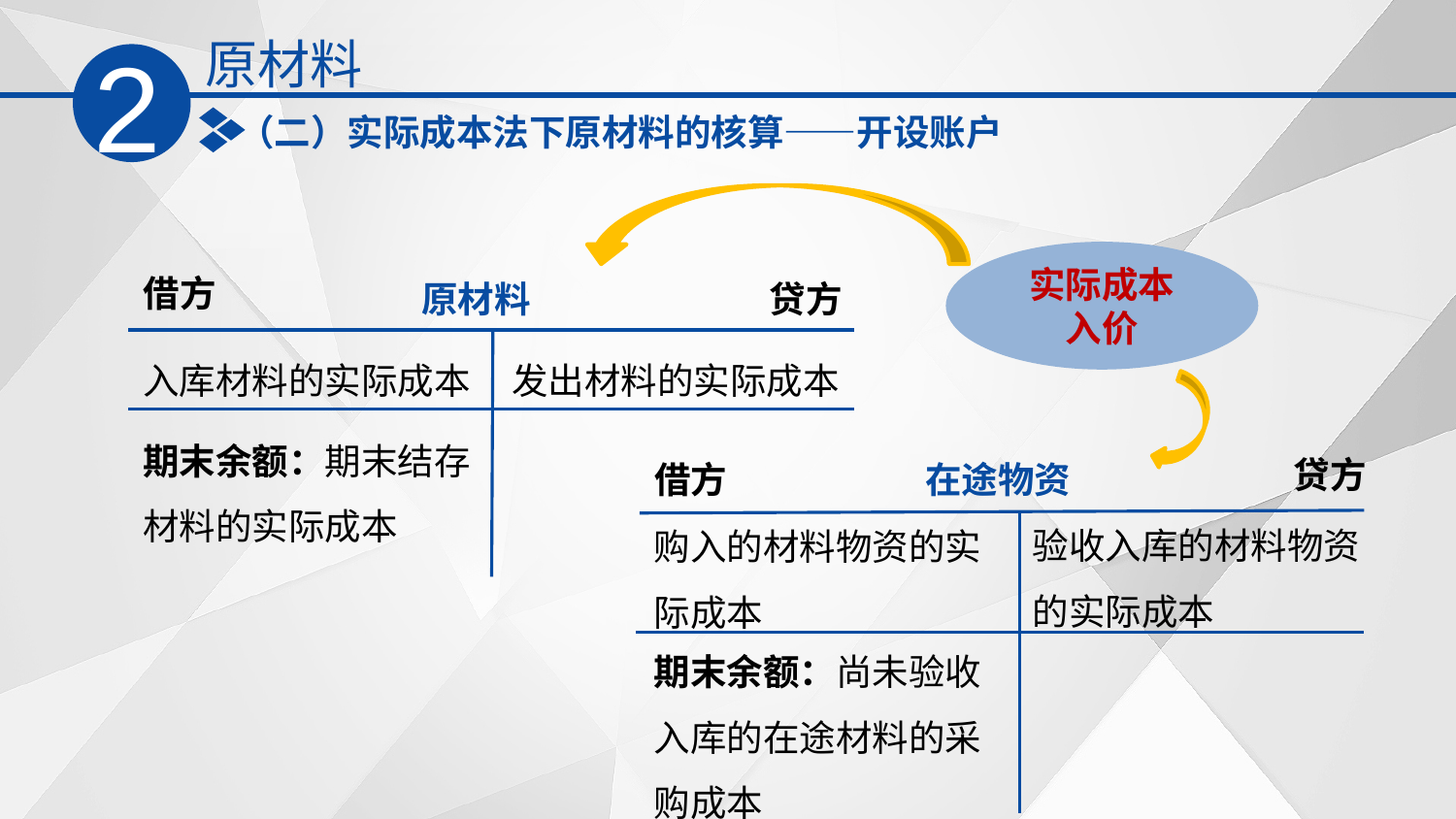

原材料
2

（二）实际成本法下原材料的核算——开设账户

实际成本
入价
借方
原材料
贷方
发出材料的实际成本
入库材料的实际成本
期末余额：期末结存材料的实际成本

贷方
借方
在途物资
验收入库的材料物资的实际成本
购入的材料物资的实际成本
期末余额：尚未验收入库的在途材料的采购成本